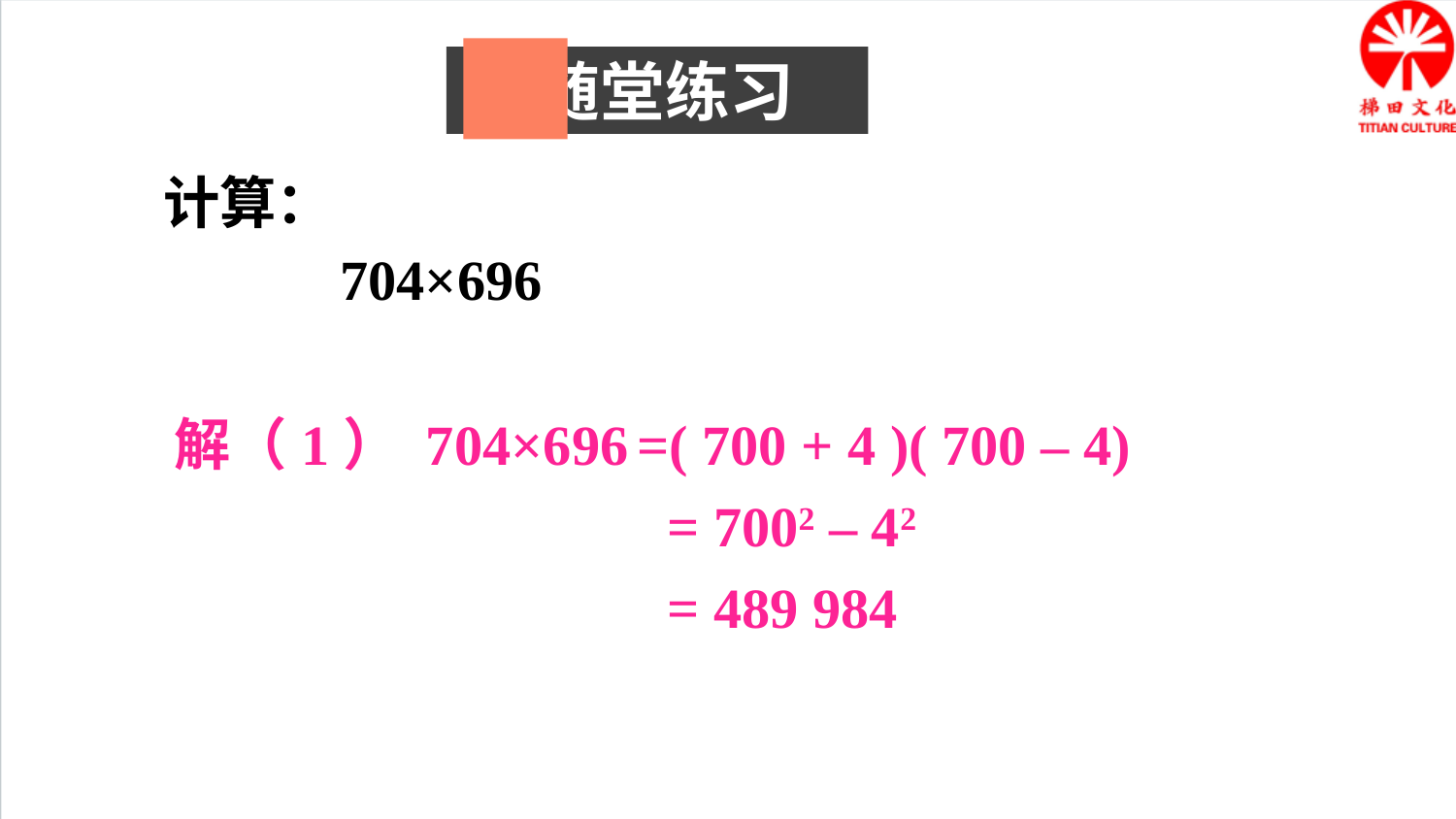

随堂练习
计算：
704×696
解（1） 704×696 =( 700 + 4 )( 700 – 4)
                                   = 7002 – 42
                                   = 489 984